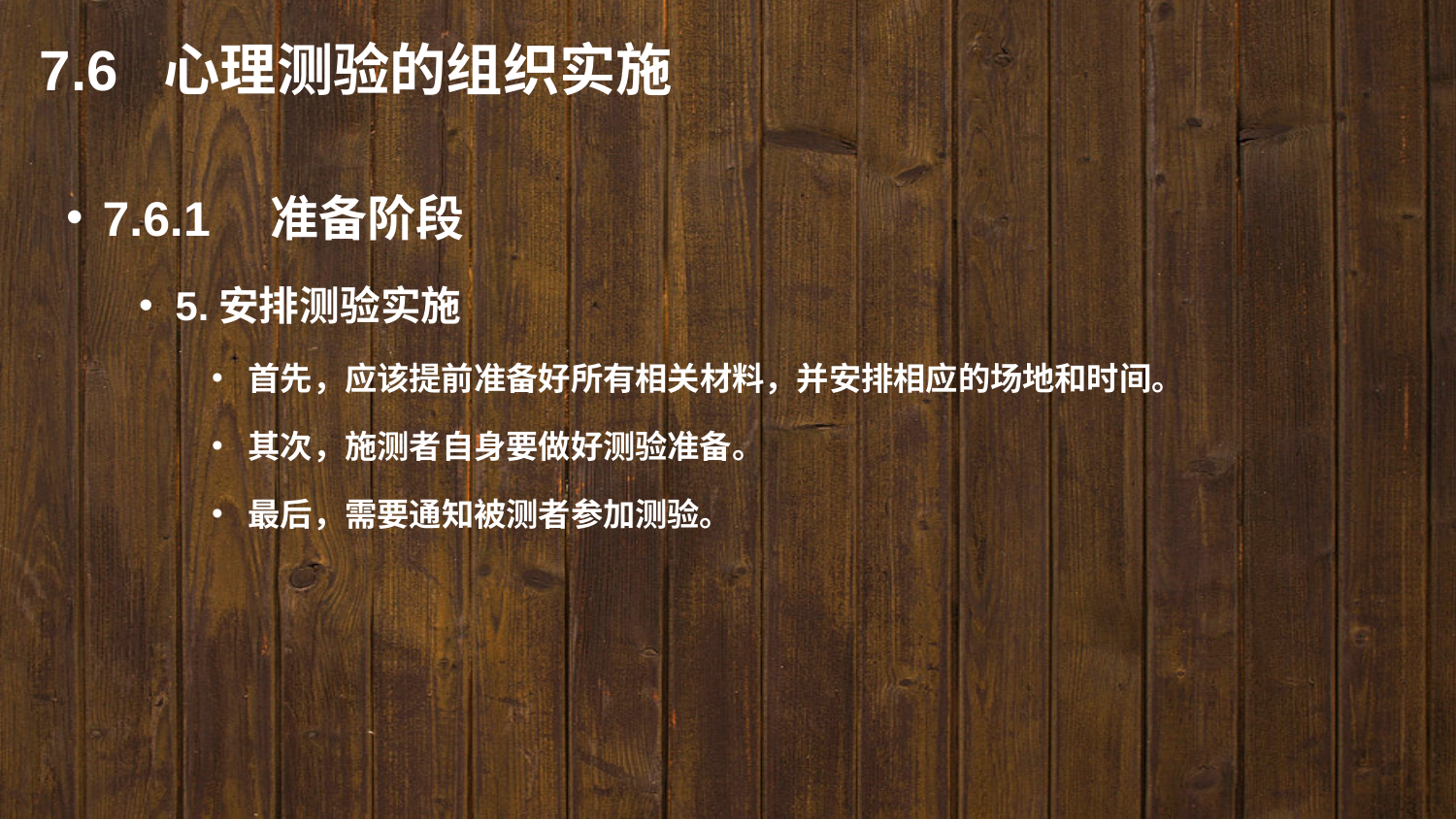

7.6  心理测验的组织实施
7.6.1　准备阶段
5.安排测验实施
首先，应该提前准备好所有相关材料，并安排相应的场地和时间。
其次，施测者自身要做好测验准备。
最后，需要通知被测者参加测验。